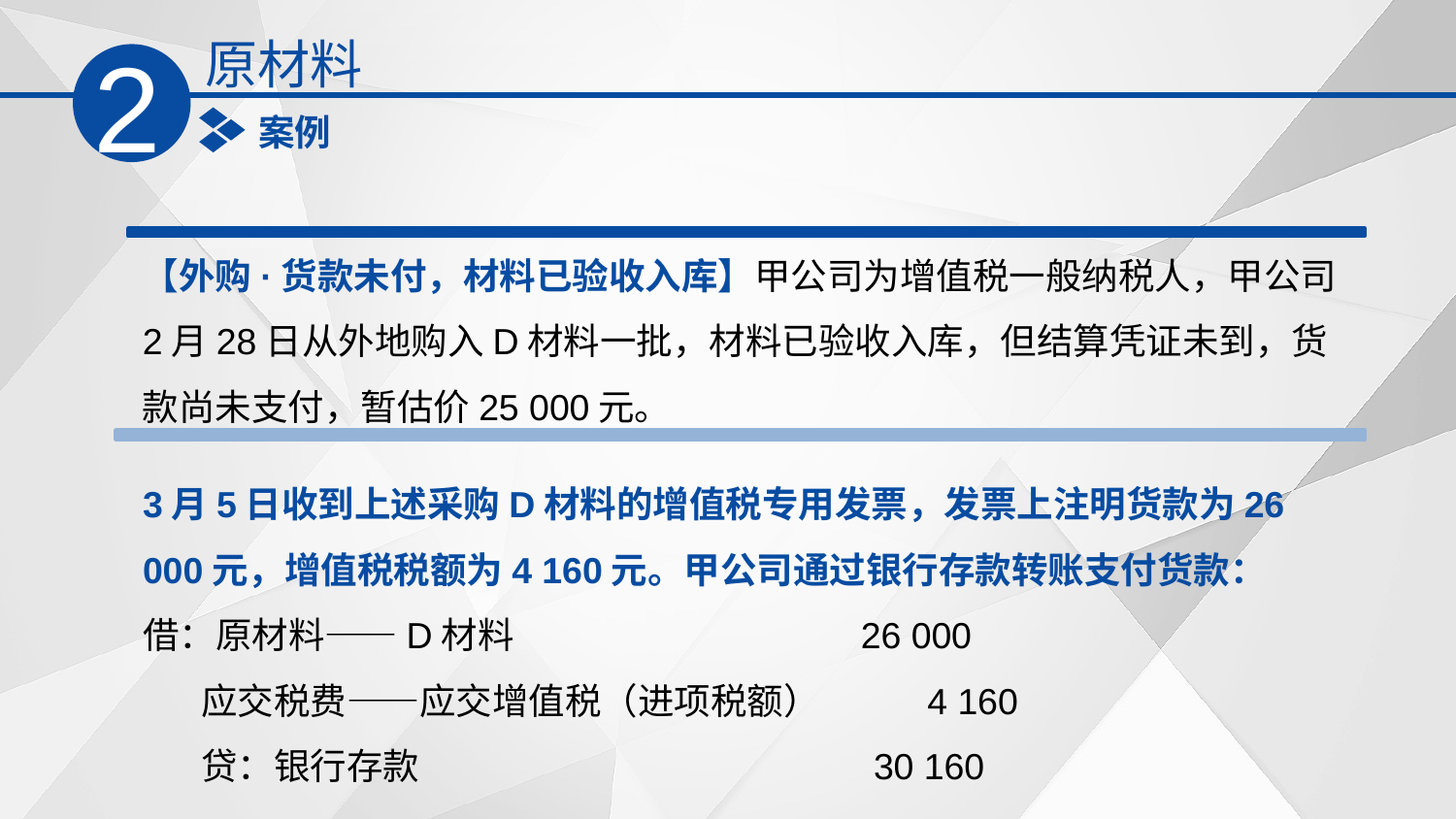

原材料
2

案例

【外购·货款未付，材料已验收入库】甲公司为增值税一般纳税人，甲公司2月28日从外地购入D材料一批，材料已验收入库，但结算凭证未到，货款尚未支付，暂估价25 000元。

3月5日收到上述采购D材料的增值税专用发票，发票上注明货款为26 000元，增值税税额为4 160元。甲公司通过银行存款转账支付货款：
借：原材料——D材料                                         26 000
      应交税费——应交增值税（进项税额）            4 160
      贷：银行存款                                                      30 160